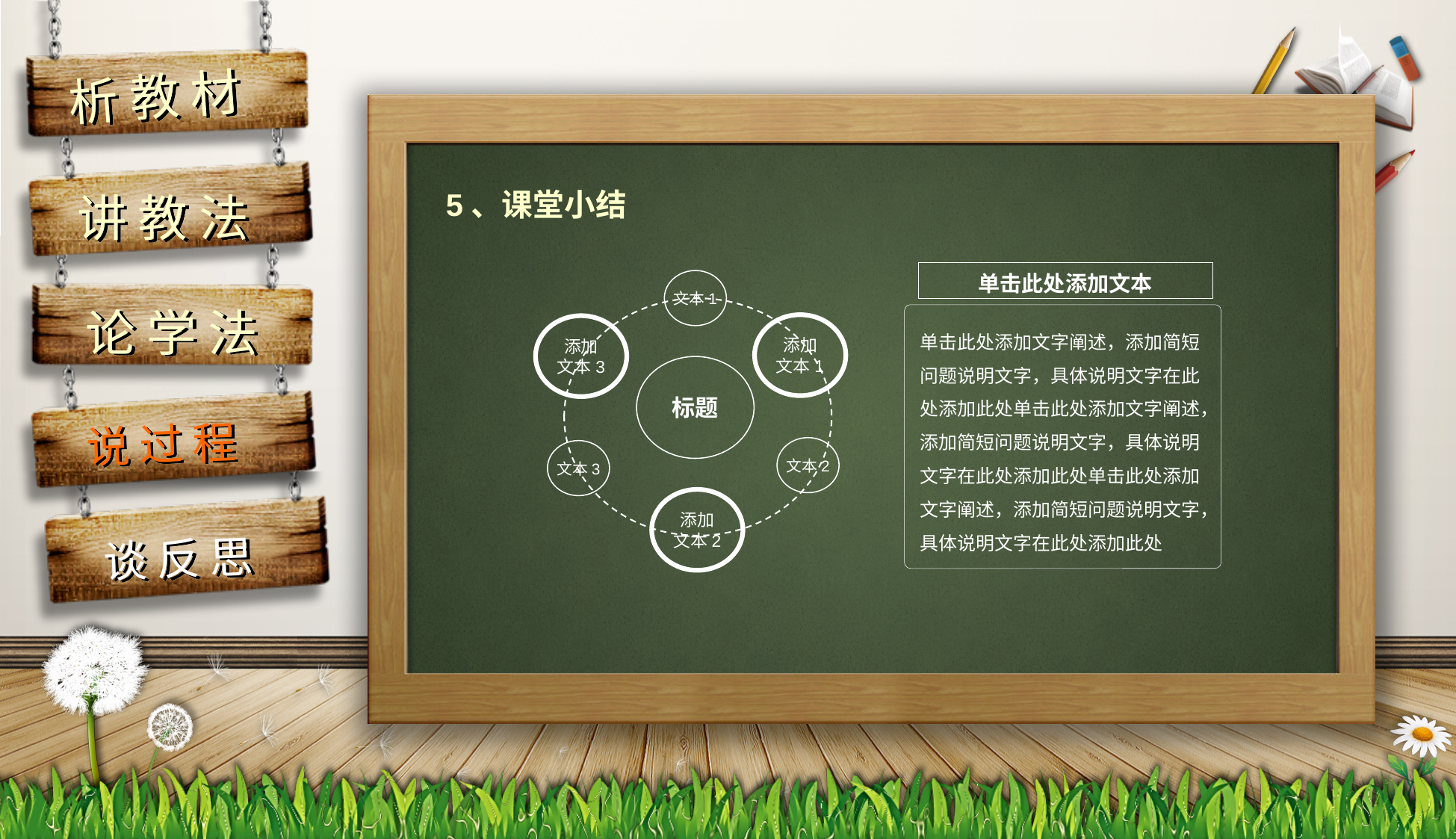

5、课堂小结
单击此处添加文本
文本1

单击此处添加文字阐述，添加简短问题说明文字，具体说明文字在此处添加此处单击此处添加文字阐述，添加简短问题说明文字，具体说明文字在此处添加此处单击此处添加文字阐述，添加简短问题说明文字，具体说明文字在此处添加此处
添加文本1
添加文本3
标题
文本2
文本3
添加文本2